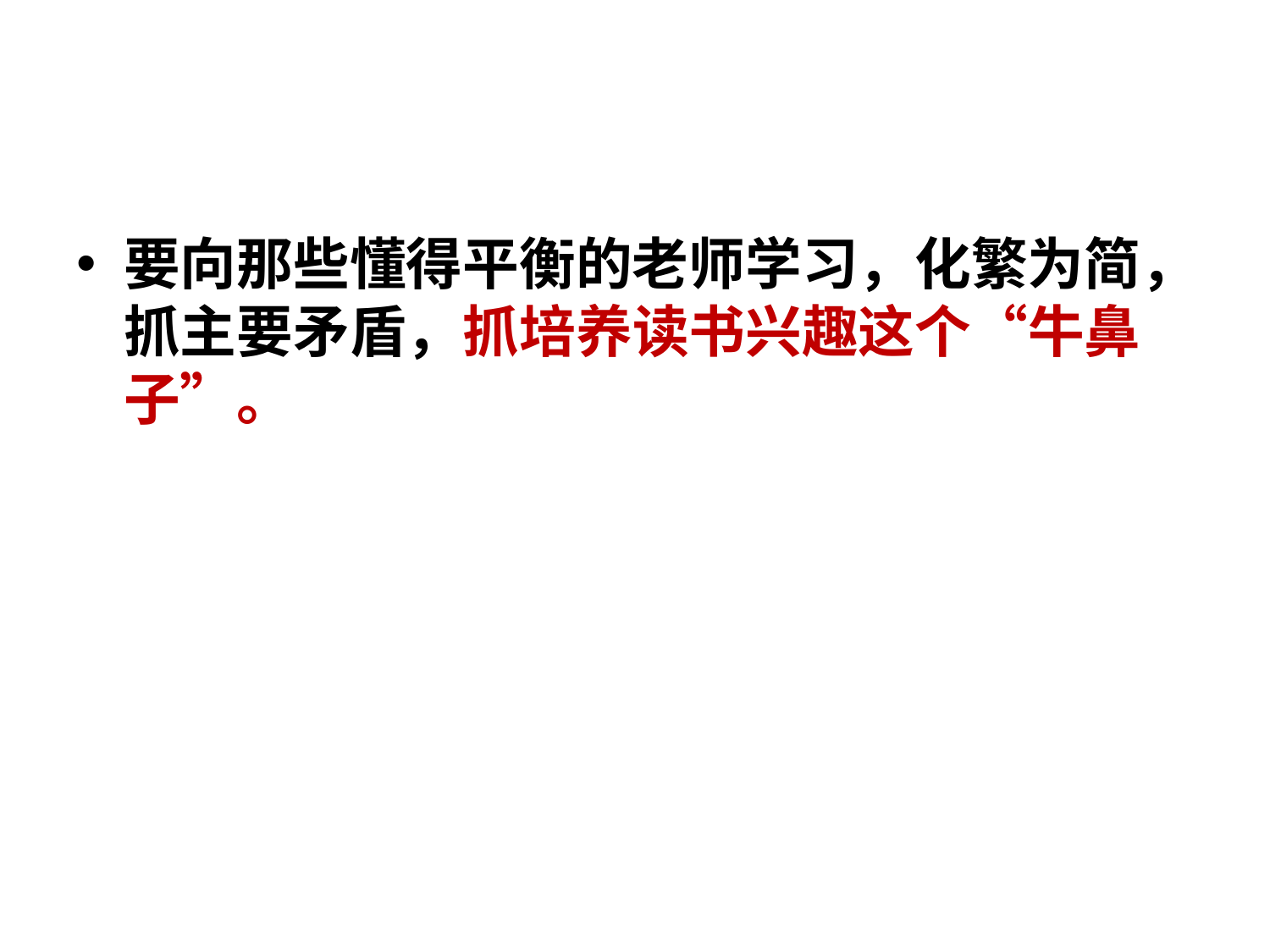

#
要向那些懂得平衡的老师学习，化繁为简，抓主要矛盾，抓培养读书兴趣这个“牛鼻子”。